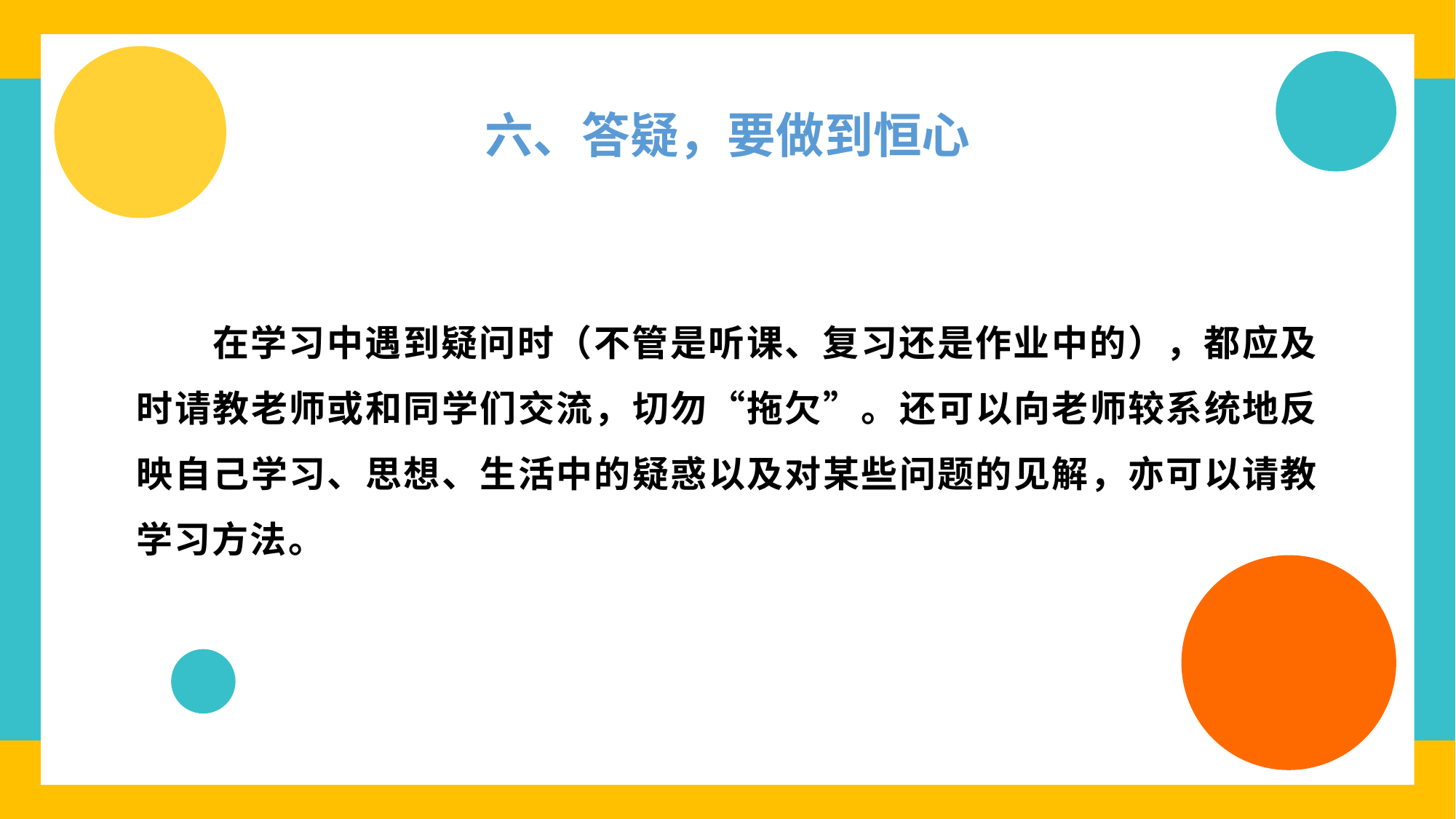

六、答疑，要做到恒心
在学习中遇到疑问时（不管是听课、复习还是作业中的），都应及时请教老师或和同学们交流，切勿“拖欠”。还可以向老师较系统地反映自己学习、思想、生活中的疑惑以及对某些问题的见解，亦可以请教学习方法。